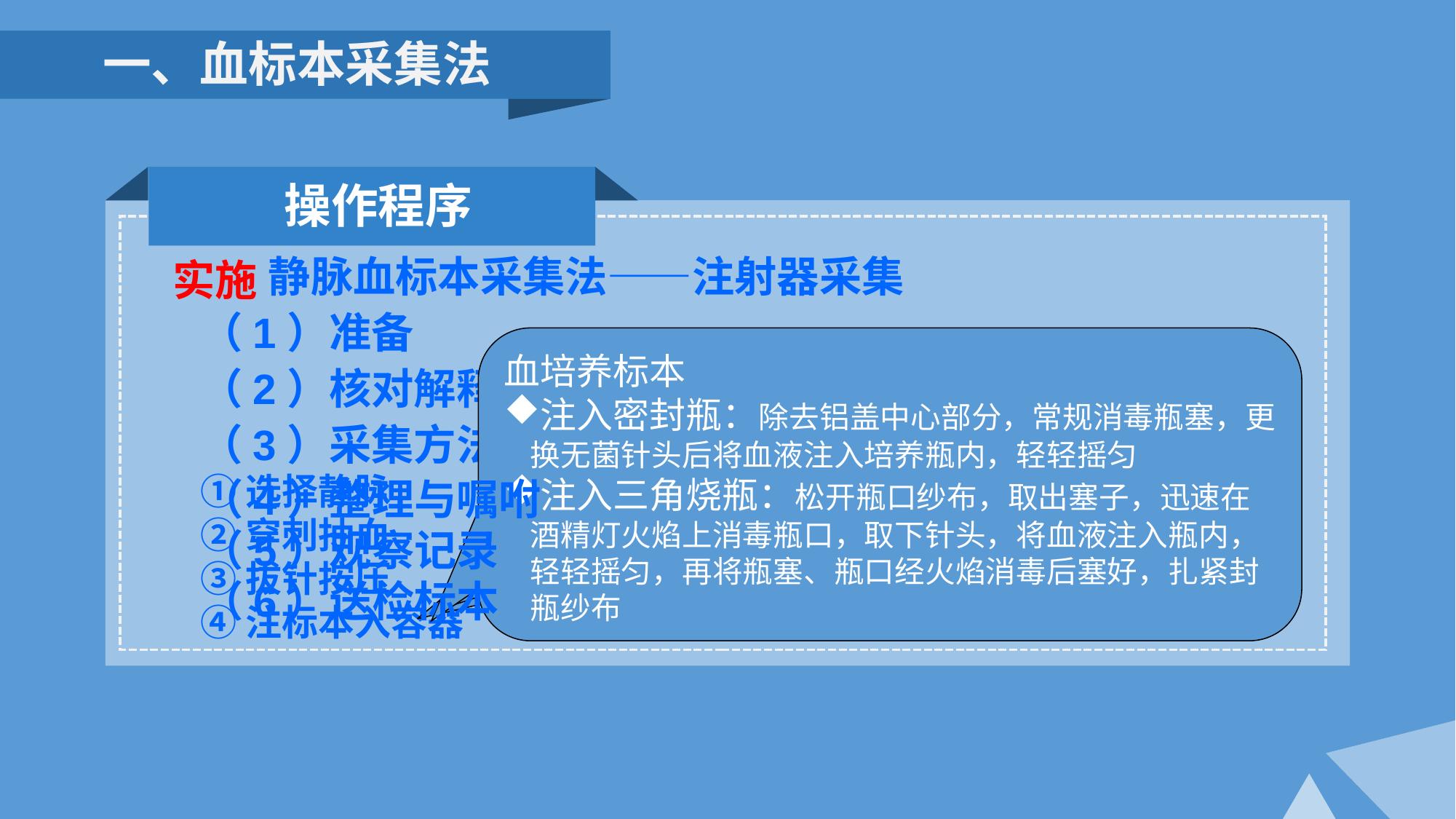

一、血标本采集法

操作程序

      静脉血标本采集法——注射器采集
（1）准备
（2）核对解释
（3）采集方法
①选择静脉
②穿刺抽血
③拔针按压
④注标本入容器

实施
血培养标本
注入密封瓶：除去铝盖中心部分，常规消毒瓶塞，更换无菌针头后将血液注入培养瓶内，轻轻摇匀
注入三角烧瓶：松开瓶口纱布，取出塞子，迅速在酒精灯火焰上消毒瓶口，取下针头，将血液注入瓶内，轻轻摇匀，再将瓶塞、瓶口经火焰消毒后塞好，扎紧封瓶纱布

血培养标本
严格执行无菌技术操作，防止血标本污染
血培养取血量成人每次采集10～20ml，婴儿和儿童1～5ml
·

血清标本：取下针头，将血液顺管壁缓慢注入干燥试管内，勿将泡沫注入，避免振荡，防止红细胞破裂溶血

全血标本 ：取下针头，将血液顺管壁缓慢注入盛有抗凝剂的试管内，立即轻轻混匀，使血液和抗凝剂充分混合，防止血液凝固

若同时采集不同种类的血标本，将血液依次注入培养瓶→抗凝管→干燥试管（培养瓶→ 干燥试管→ 凝血试管→ 抗凝管→促凝剂管 ）
（4）整理与嘱咐
（5）观察记录
（6）送检标本